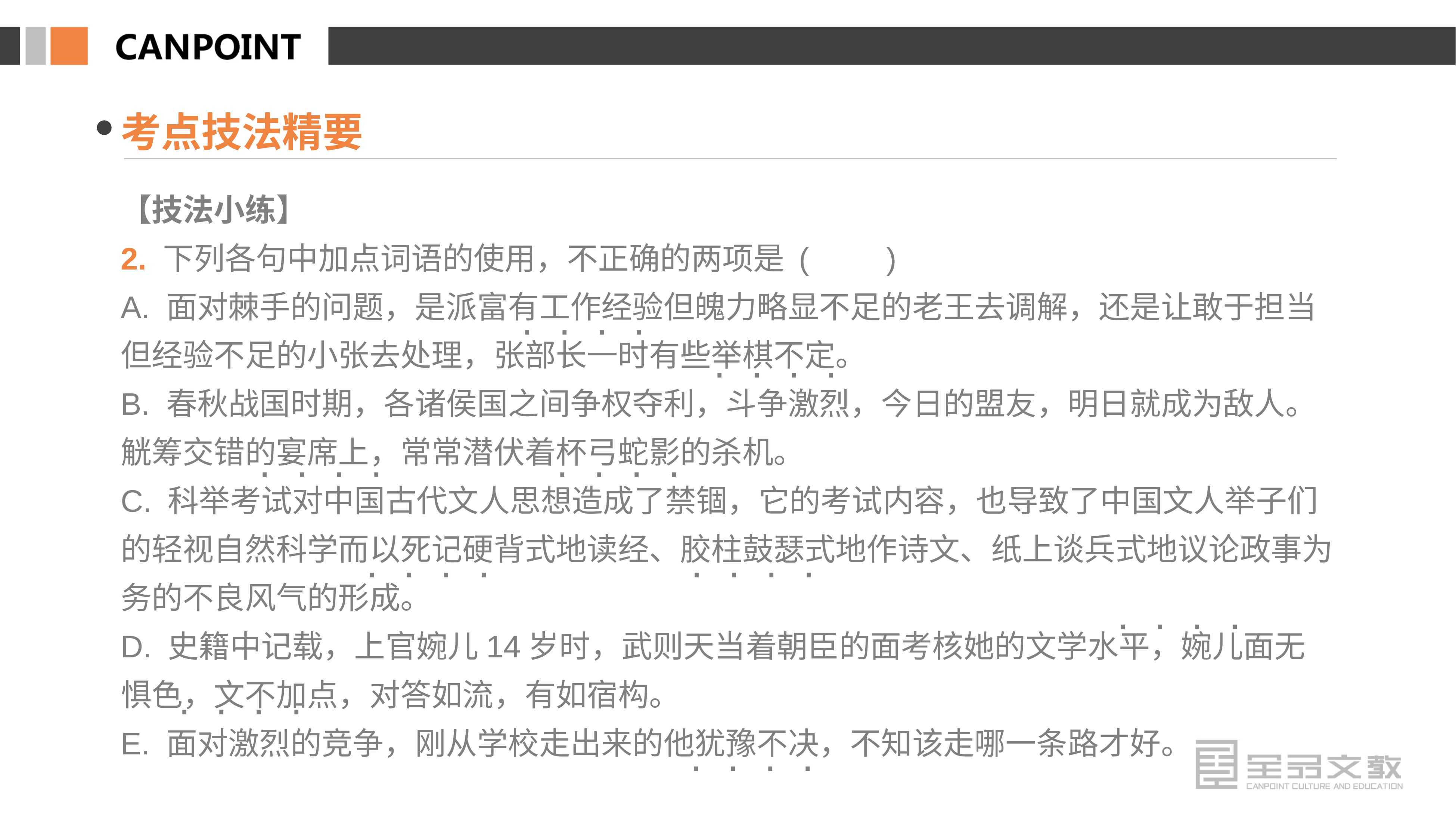

考点技法精要

【技法小练】
2. 下列各句中加点词语的使用，不正确的两项是 (　　)
A. 面对棘手的问题，是派富有工作经验但魄力略显不足的老王去调解，还是让敢于担当但经验不足的小张去处理，张部长一时有些举棋不定。
B. 春秋战国时期，各诸侯国之间争权夺利，斗争激烈，今日的盟友，明日就成为敌人。觥筹交错的宴席上，常常潜伏着杯弓蛇影的杀机。
C. 科举考试对中国古代文人思想造成了禁锢，它的考试内容，也导致了中国文人举子们的轻视自然科学而以死记硬背式地读经、胶柱鼓瑟式地作诗文、纸上谈兵式地议论政事为务的不良风气的形成。
D. 史籍中记载，上官婉儿14岁时，武则天当着朝臣的面考核她的文学水平，婉儿面无惧色，文不加点，对答如流，有如宿构。
E. 面对激烈的竞争，刚从学校走出来的他犹豫不决，不知该走哪一条路才好。
·  ·  ·  ·
·  ·  ·  ·
·  ·  ·  ·
·  ·  ·  ·
·  ·  ·  ·
·  ·  ·  ·
·  ·  ·  ·
·  ·  ·  ·
·  ·  ·  ·